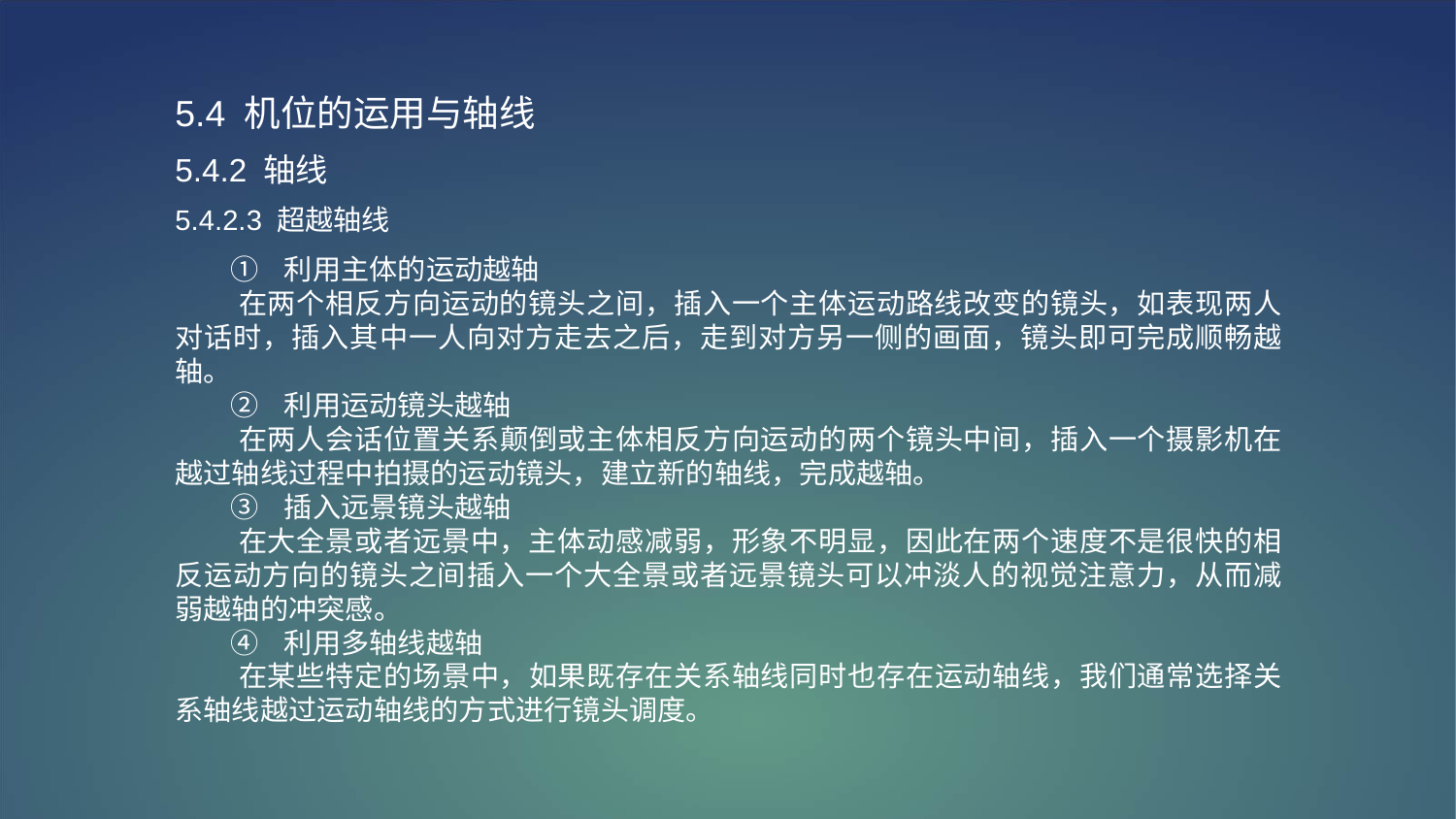

5.4 机位的运用与轴线
5.4.2 轴线
5.4.2.3 超越轴线
  ①   利用主体的运动越轴
  在两个相反方向运动的镜头之间，插入一个主体运动路线改变的镜头，如表现两人对话时，插入其中一人向对方走去之后，走到对方另一侧的画面，镜头即可完成顺畅越轴。
  ②   利用运动镜头越轴
  在两人会话位置关系颠倒或主体相反方向运动的两个镜头中间，插入一个摄影机在越过轴线过程中拍摄的运动镜头，建立新的轴线，完成越轴。
  ③   插入远景镜头越轴
  在大全景或者远景中，主体动感减弱，形象不明显，因此在两个速度不是很快的相反运动方向的镜头之间插入一个大全景或者远景镜头可以冲淡人的视觉注意力，从而减弱越轴的冲突感。
  ④   利用多轴线越轴
  在某些特定的场景中，如果既存在关系轴线同时也存在运动轴线，我们通常选择关系轴线越过运动轴线的方式进行镜头调度。